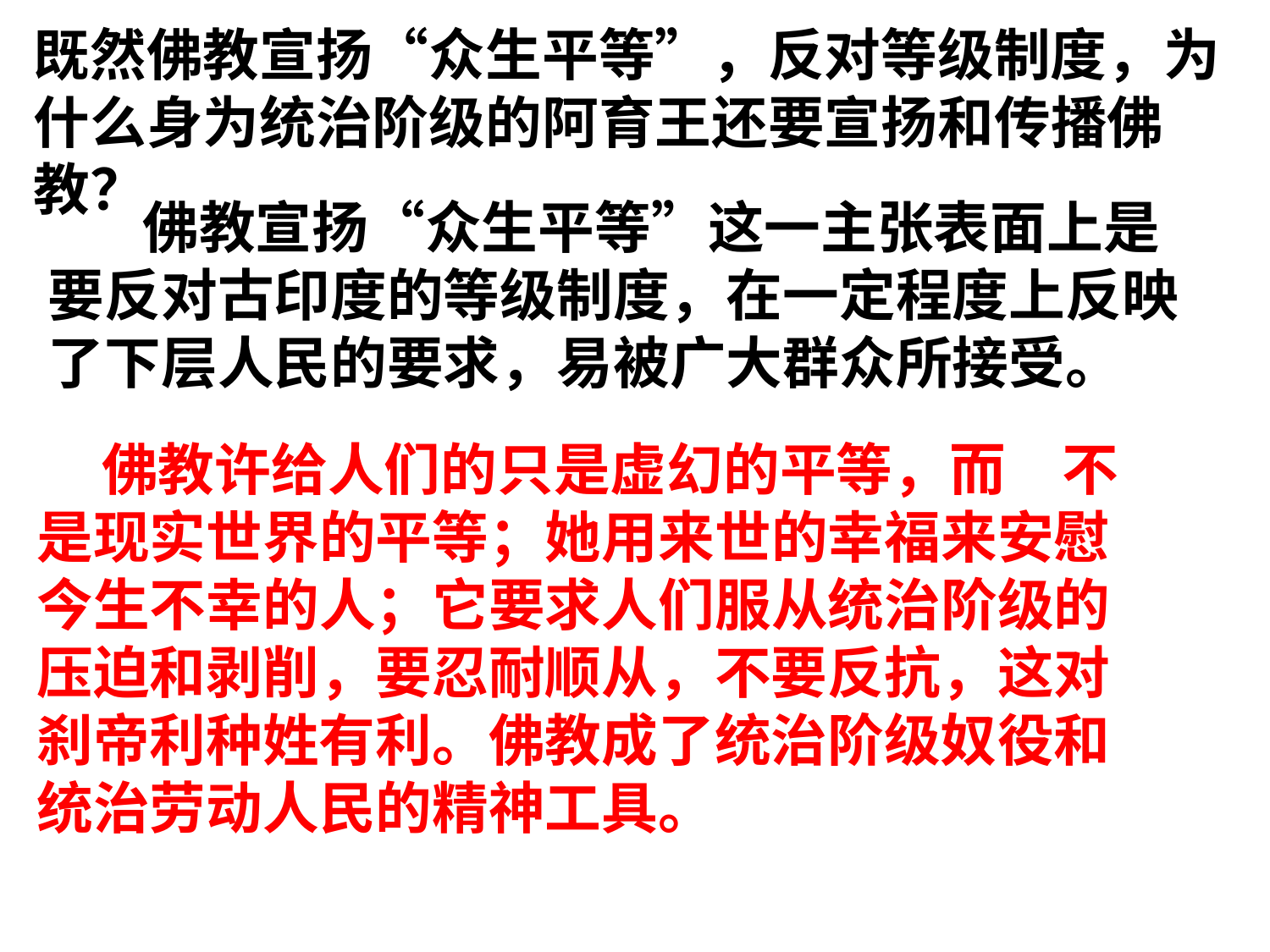

既然佛教宣扬“众生平等”，反对等级制度，为什么身为统治阶级的阿育王还要宣扬和传播佛教？

　   佛教宣扬“众生平等”这一主张表面上是要反对古印度的等级制度，在一定程度上反映了下层人民的要求，易被广大群众所接受。
    佛教许给人们的只是虚幻的平等，而　不是现实世界的平等；她用来世的幸福来安慰今生不幸的人；它要求人们服从统治阶级的压迫和剥削，要忍耐顺从，不要反抗，这对刹帝利种姓有利。佛教成了统治阶级奴役和统治劳动人民的精神工具。